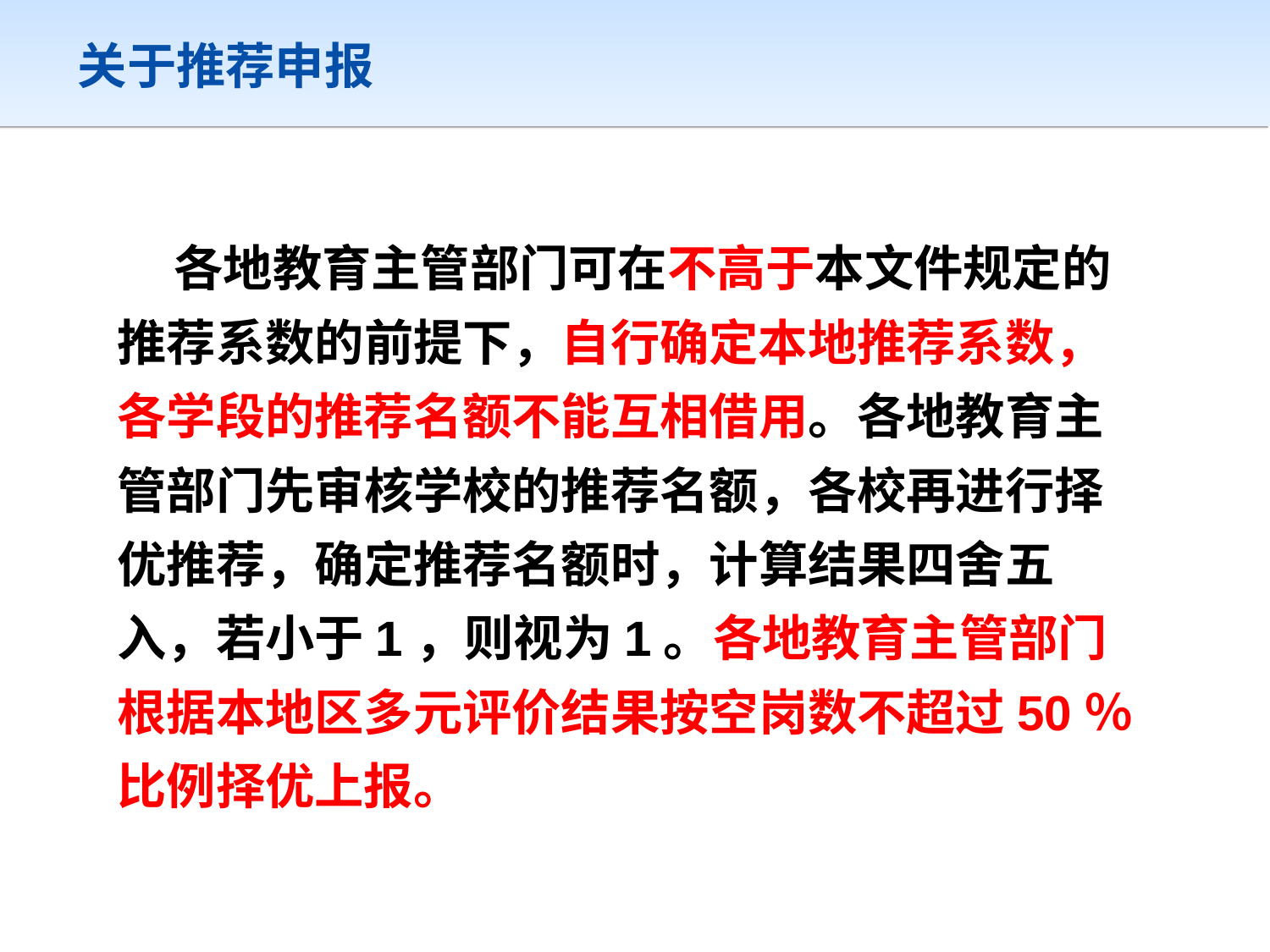

# 关于推荐申报
    各地教育主管部门可在不高于本文件规定的推荐系数的前提下，自行确定本地推荐系数，各学段的推荐名额不能互相借用。各地教育主管部门先审核学校的推荐名额，各校再进行择优推荐，确定推荐名额时，计算结果四舍五入，若小于1，则视为1。各地教育主管部门根据本地区多元评价结果按空岗数不超过50％比例择优上报。